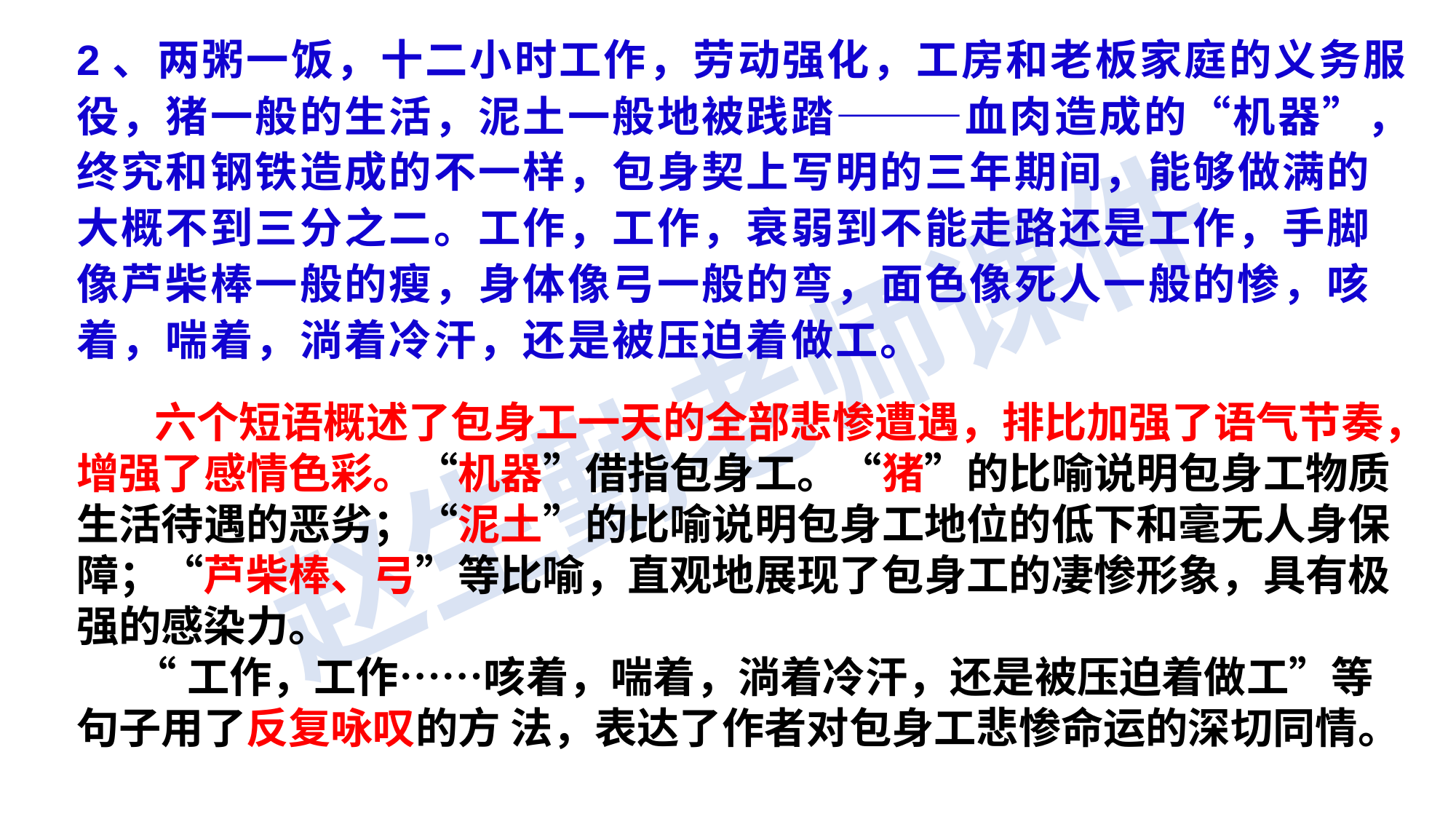

2、两粥一饭，十二小时工作，劳动强化，工房和老板家庭的义务服役，猪一般的生活，泥土一般地被践踏———血肉造成的“机器”，终究和钢铁造成的不一样，包身契上写明的三年期间，能够做满的大概不到三分之二。工作，工作，衰弱到不能走路还是工作，手脚像芦柴棒一般的瘦，身体像弓一般的弯，面色像死人一般的惨，咳着，喘着，淌着冷汗，还是被压迫着做工。

       六个短语概述了包身工一天的全部悲惨遭遇，排比加强了语气节奏，增强了感情色彩。“机器”借指包身工。“猪”的比喻说明包身工物质生活待遇的恶劣；“泥土”的比喻说明包身工地位的低下和毫无人身保障；“芦柴棒、弓”等比喻，直观地展现了包身工的凄惨形象，具有极强的感染力。
      “工作，工作……咳着，喘着，淌着冷汗，还是被压迫着做工”等句子用了反复咏叹的方 法，表达了作者对包身工悲惨命运的深切同情。